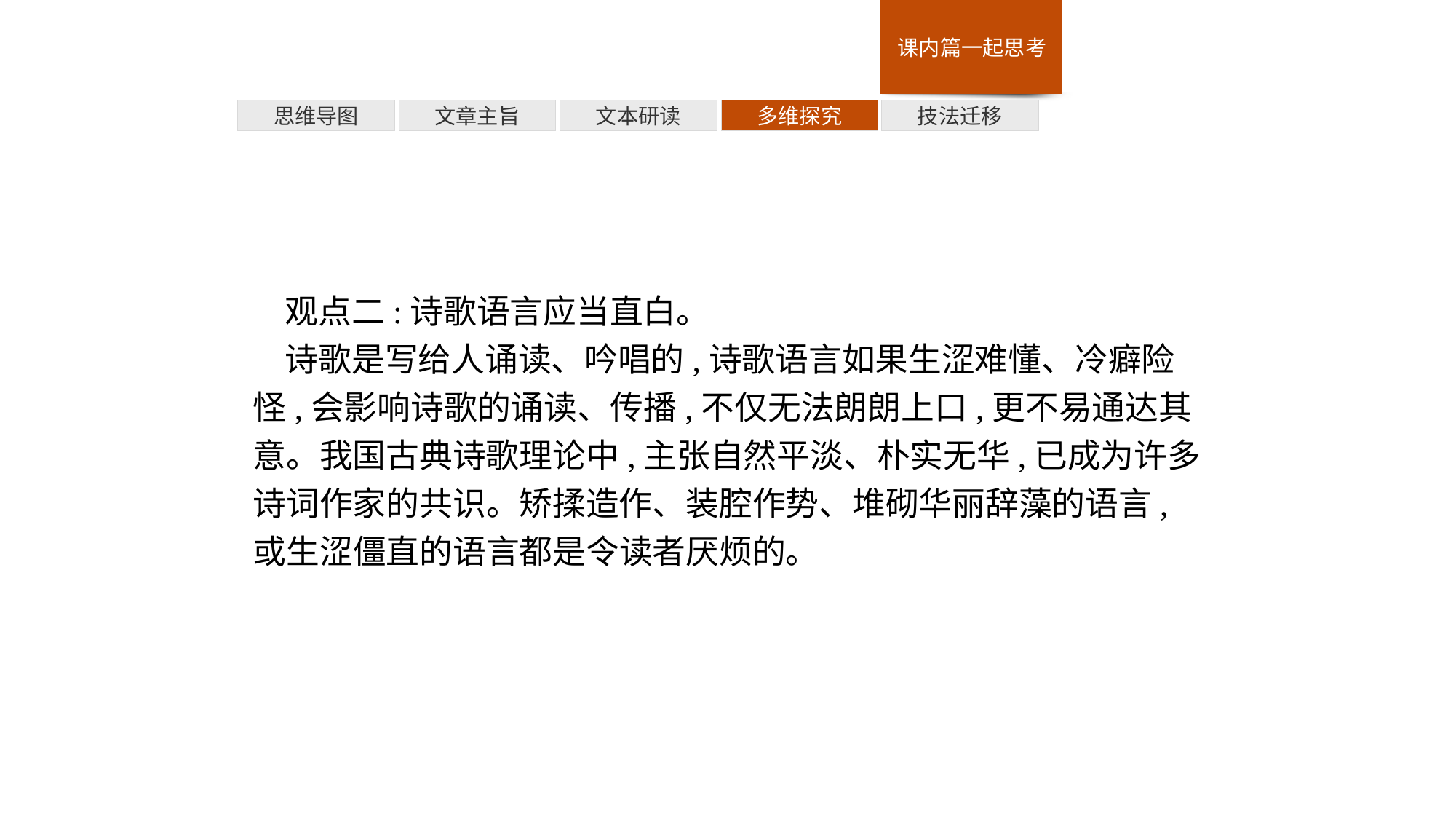

多维探究
思维导图
文章主旨
文本研读
技法迁移
观点二:诗歌语言应当直白。
诗歌是写给人诵读、吟唱的,诗歌语言如果生涩难懂、冷癖险怪,会影响诗歌的诵读、传播,不仅无法朗朗上口,更不易通达其意。我国古典诗歌理论中,主张自然平淡、朴实无华,已成为许多诗词作家的共识。矫揉造作、装腔作势、堆砌华丽辞藻的语言,或生涩僵直的语言都是令读者厌烦的。